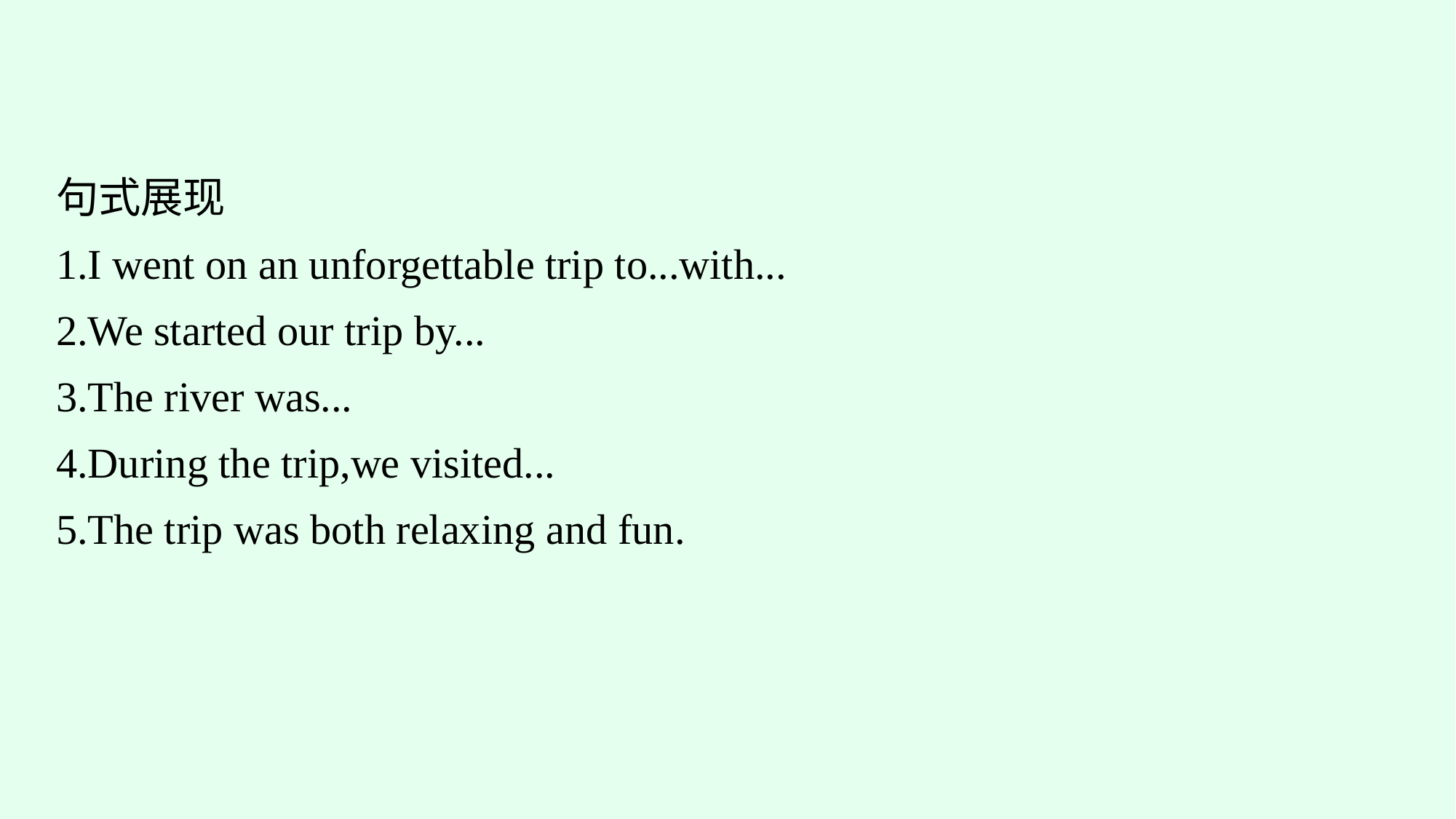

句式展现
1.I went on an unforgettable trip to...with...
2.We started our trip by...
3.The river was...
4.During the trip,we visited...
5.The trip was both relaxing and fun.